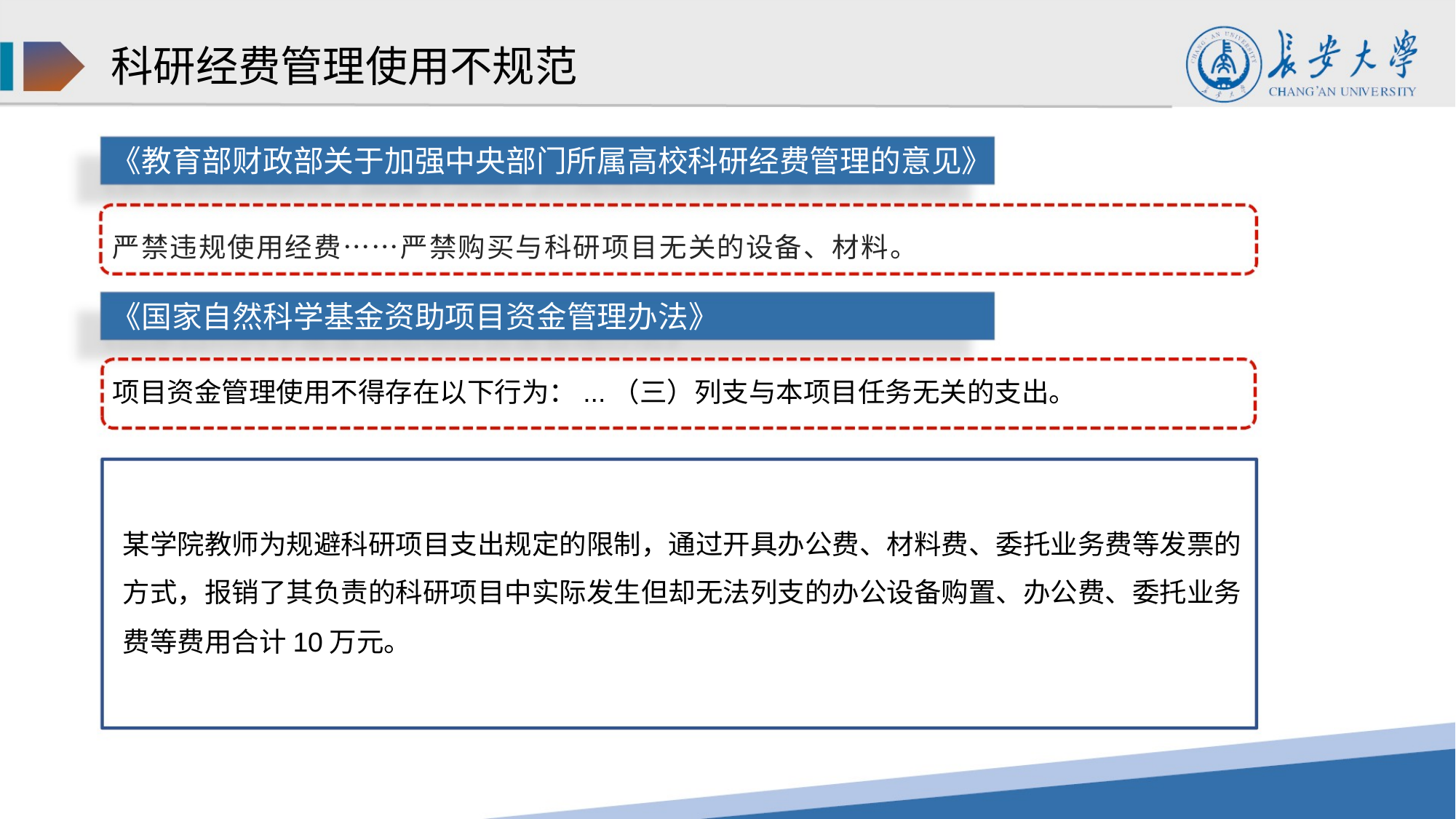

科研经费管理使用不规范
《教育部财政部关于加强中央部门所属高校科研经费管理的意见》
严禁违规使用经费……严禁购买与科研项目无关的设备、材料。
《国家自然科学基金资助项目资金管理办法》
项目资金管理使用不得存在以下行为：...（三）列支与本项目任务无关的支出。
某学院教师为规避科研项目支出规定的限制，通过开具办公费、材料费、委托业务费等发票的
方式，报销了其负责的科研项目中实际发生但却无法列支的办公设备购置、办公费、委托业务
费等费用合计10万元。